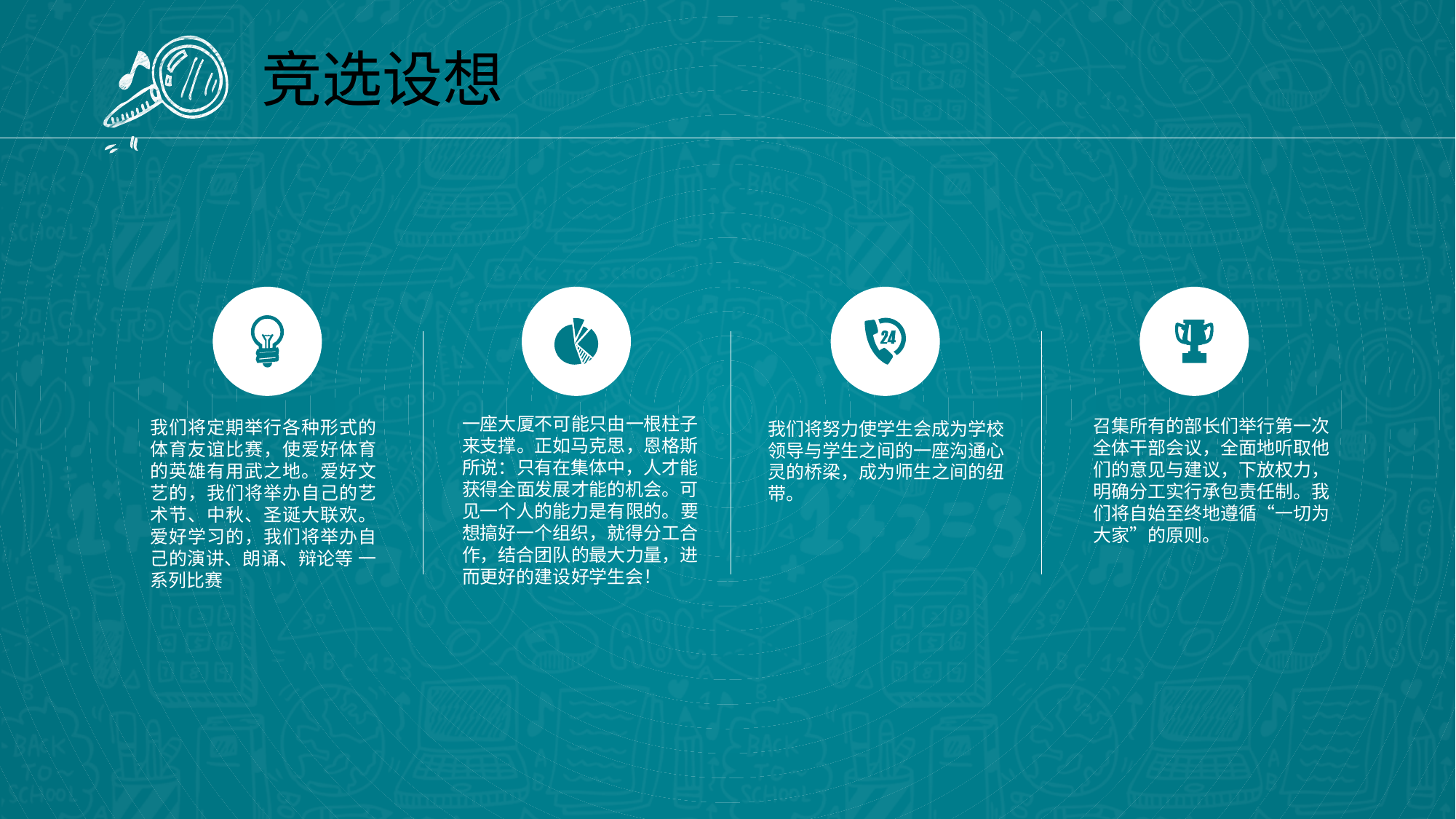

竞选设想

一座大厦不可能只由一根柱子来支撑。正如马克思，恩格斯所说：只有在集体中，人才能获得全面发展才能的机会。可见一个人的能力是有限的。要想搞好一个组织，就得分工合作，结合团队的最大力量，进而更好的建设好学生会！

召集所有的部长们举行第一次全体干部会议，全面地听取他们的意见与建议，下放权力，明确分工实行承包责任制。我们将自始至终地遵循“一切为大家”的原则。

我们将定期举行各种形式的体育友谊比赛，使爱好体育的英雄有用武之地。爱好文艺的，我们将举办自己的艺术节、中秋、圣诞大联欢。爱好学习的，我们将举办自己的演讲、朗诵、辩论等 一系列比赛

我们将努力使学生会成为学校领导与学生之间的一座沟通心灵的桥梁，成为师生之间的纽带。